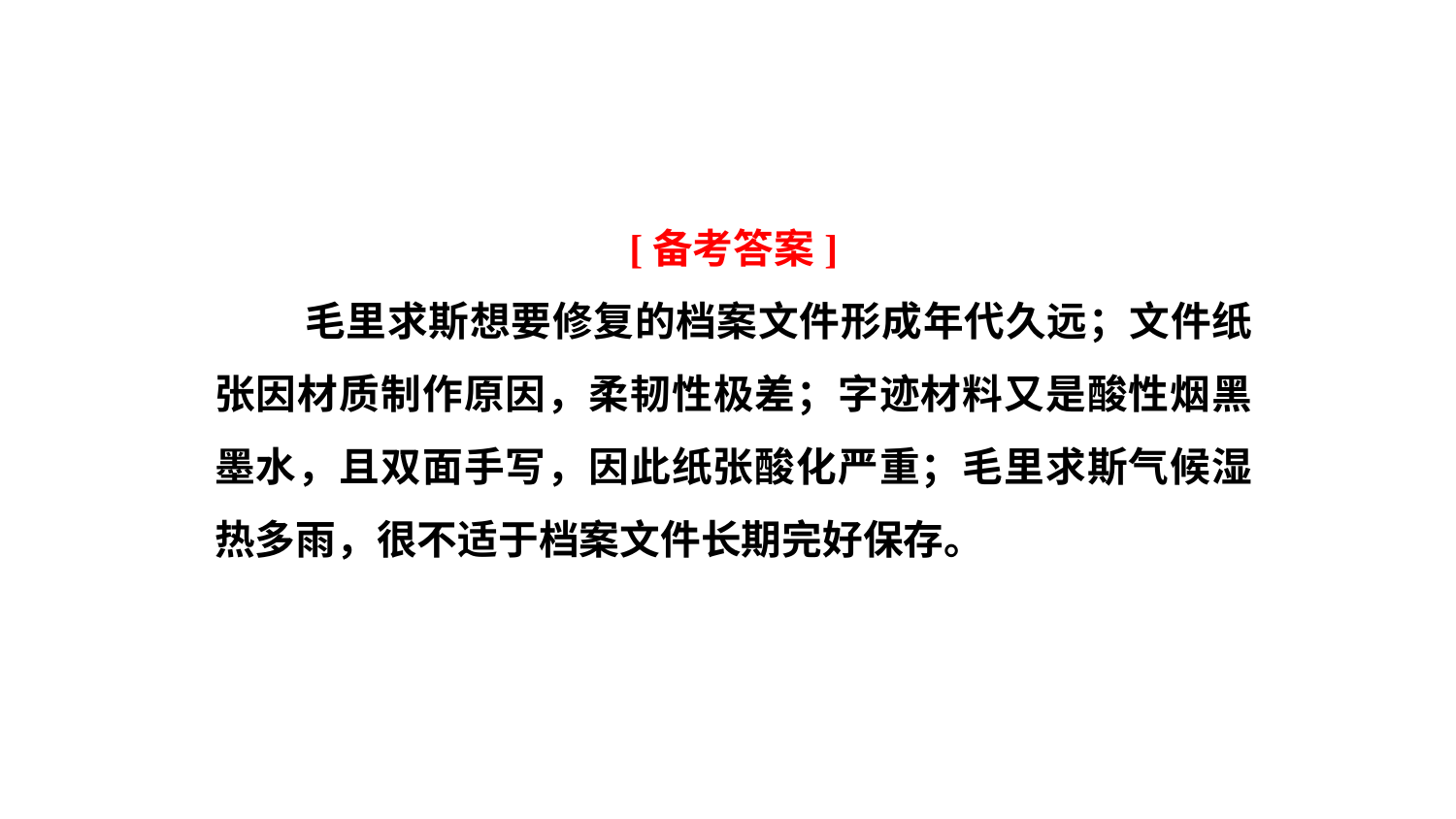

[备考答案]
        毛里求斯想要修复的档案文件形成年代久远；文件纸张因材质制作原因，柔韧性极差；字迹材料又是酸性烟黑墨水，且双面手写，因此纸张酸化严重；毛里求斯气候湿热多雨，很不适于档案文件长期完好保存。